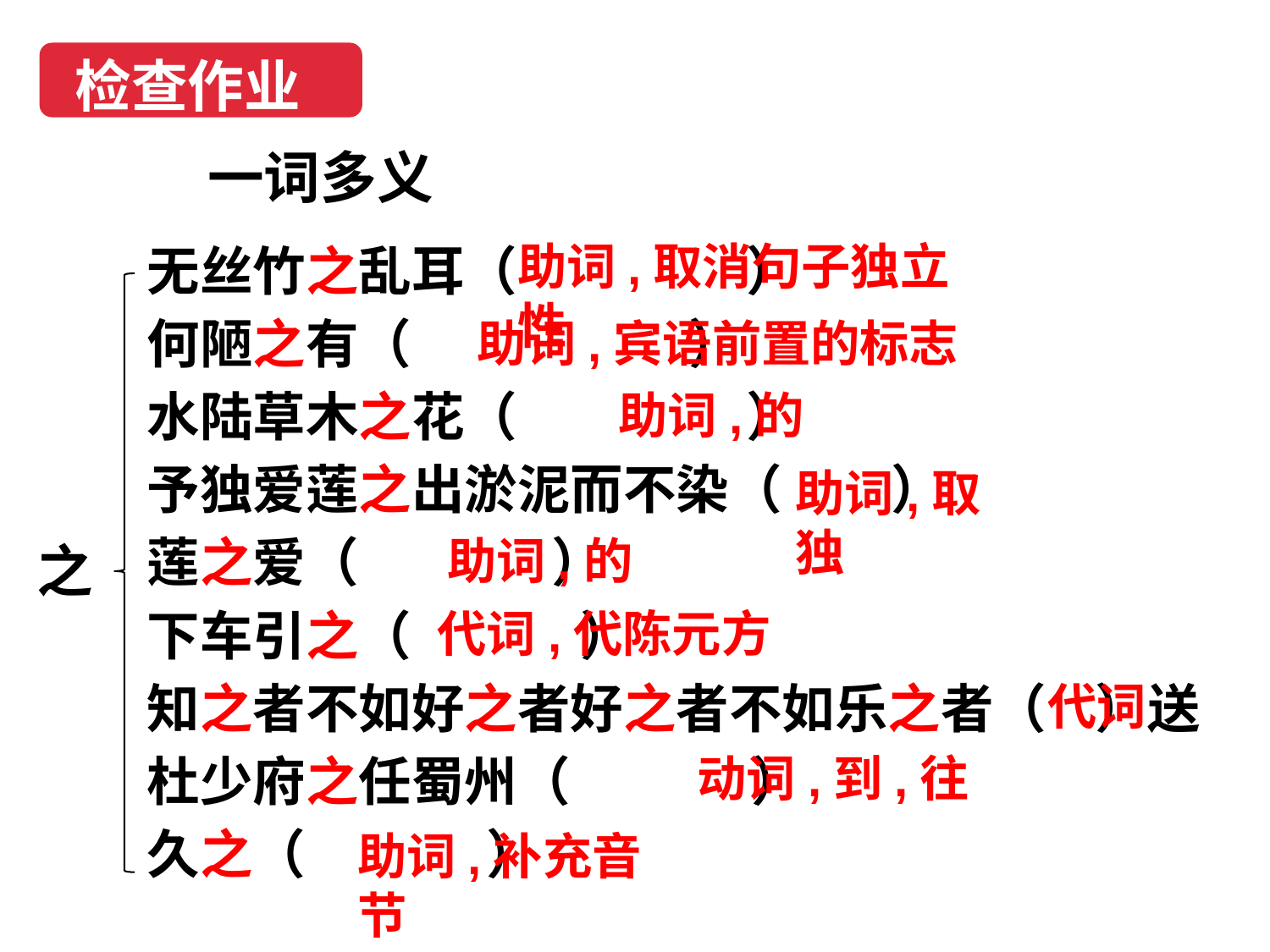

检查作业
一词多义
无丝竹之乱耳（                   ）
何陋之有（                       ）
水陆草木之花（                   ）
予独爱莲之出淤泥而不染（         ）
莲之爱（                ）
下车引之（              ）
知之者不如好之者好之者不如乐之者（    ）送杜少府之任蜀州（               ）
久之（               ）
助词,取消句子独立性

助词,宾语前置的标志
助词,的
助词,取独
助词,的
之
代词,代陈元方
代词
动词,到,往
助词,补充音节